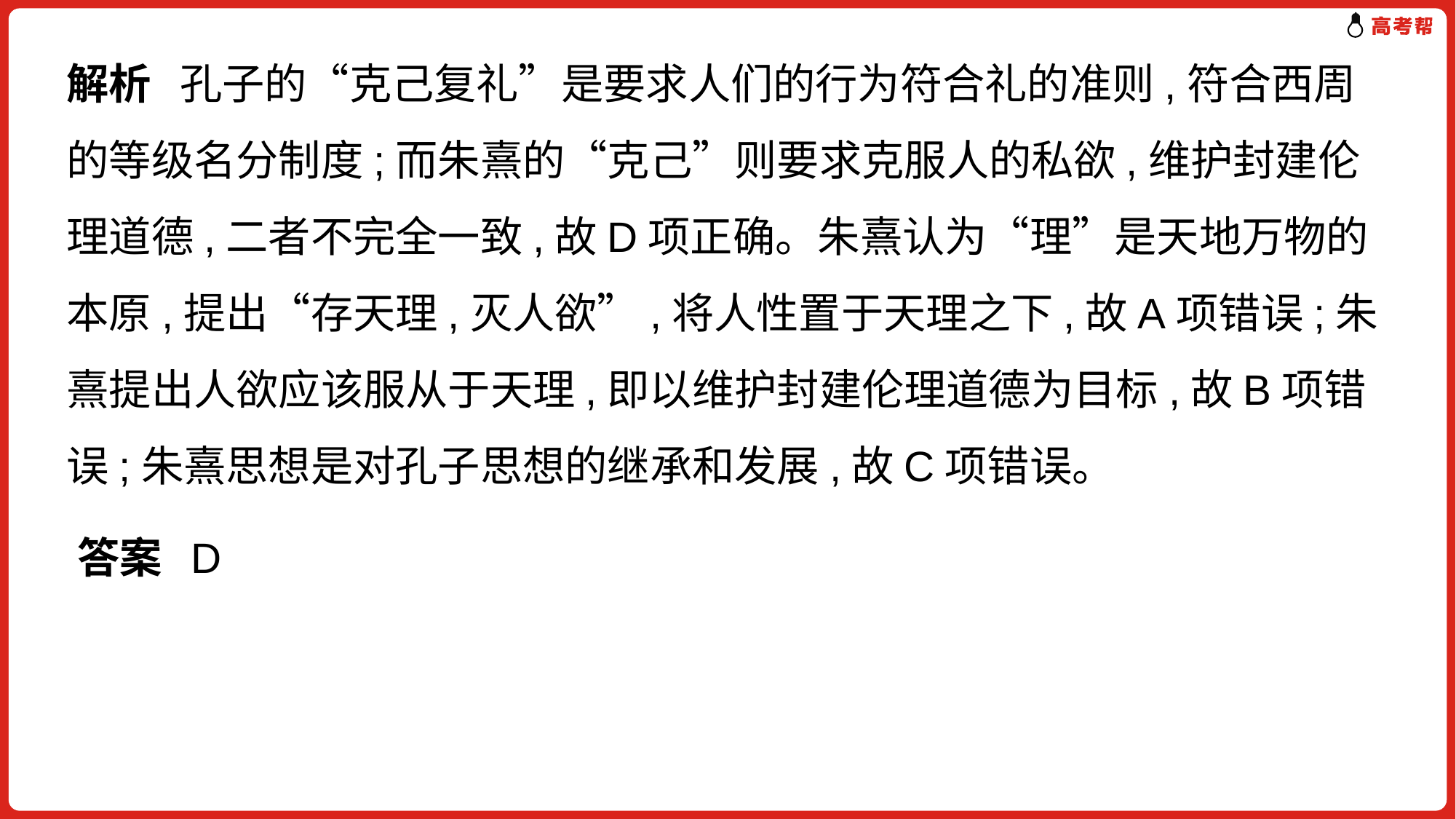

解析   孔子的“克己复礼”是要求人们的行为符合礼的准则,符合西周的等级名分制度;而朱熹的“克己”则要求克服人的私欲,维护封建伦理道德,二者不完全一致,故D项正确。朱熹认为“理”是天地万物的本原,提出“存天理,灭人欲”,将人性置于天理之下,故A项错误;朱熹提出人欲应该服从于天理,即以维护封建伦理道德为目标,故B项错误;朱熹思想是对孔子思想的继承和发展,故C项错误。
答案  D